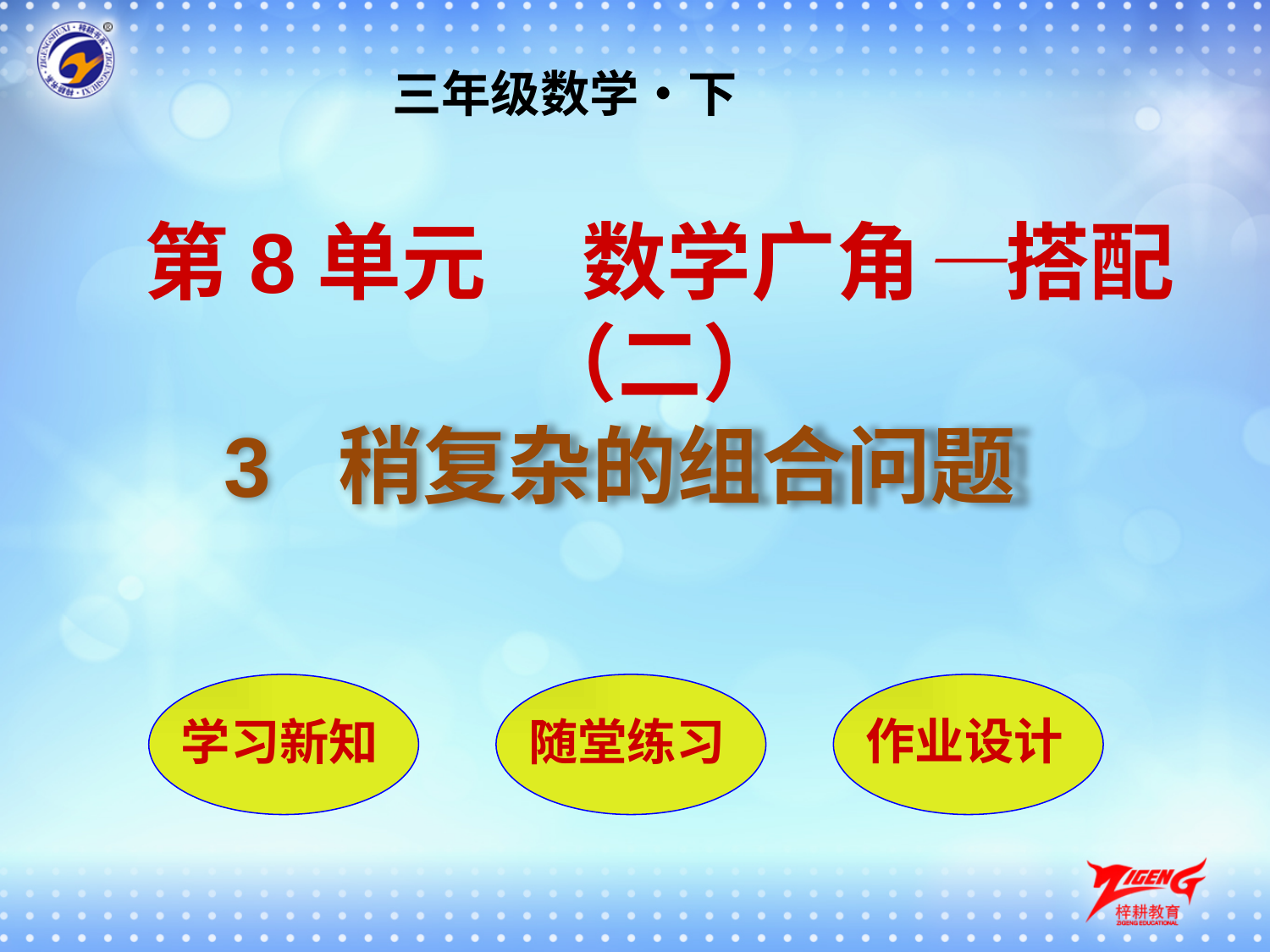

三年级数学•下
第8单元     数学广角—搭配（二）
3  稍复杂的组合问题

学习新知

随堂练习

作业设计